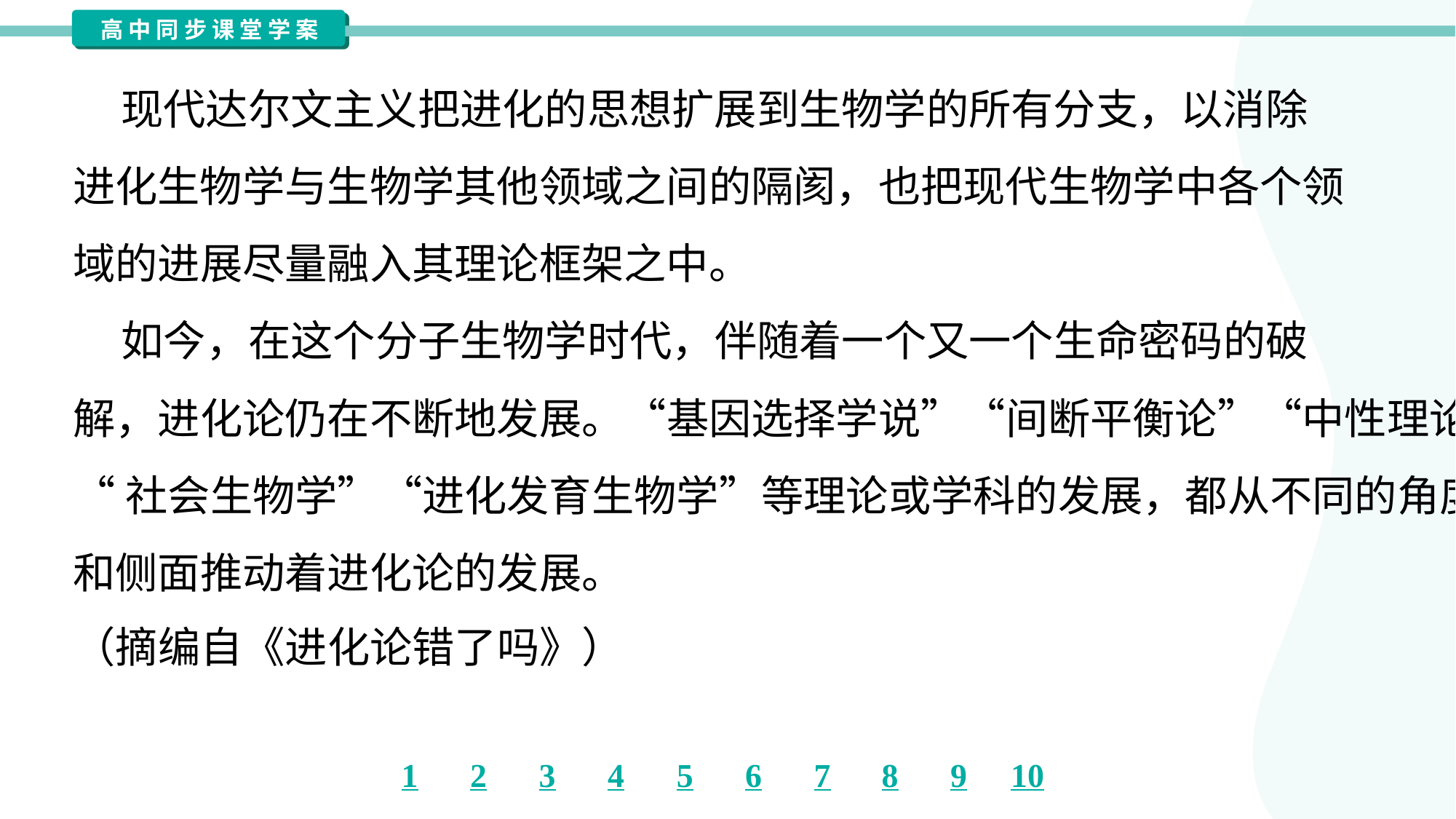

现代达尔文主义把进化的思想扩展到生物学的所有分支，以消除
进化生物学与生物学其他领域之间的隔阂，也把现代生物学中各个领
域的进展尽量融入其理论框架之中。
    如今，在这个分子生物学时代，伴随着一个又一个生命密码的破
解，进化论仍在不断地发展。“基因选择学说”“间断平衡论”“中性理论”
“社会生物学”“进化发育生物学”等理论或学科的发展，都从不同的角度
和侧面推动着进化论的发展。
（摘编自《进化论错了吗》）#1.2.6.1